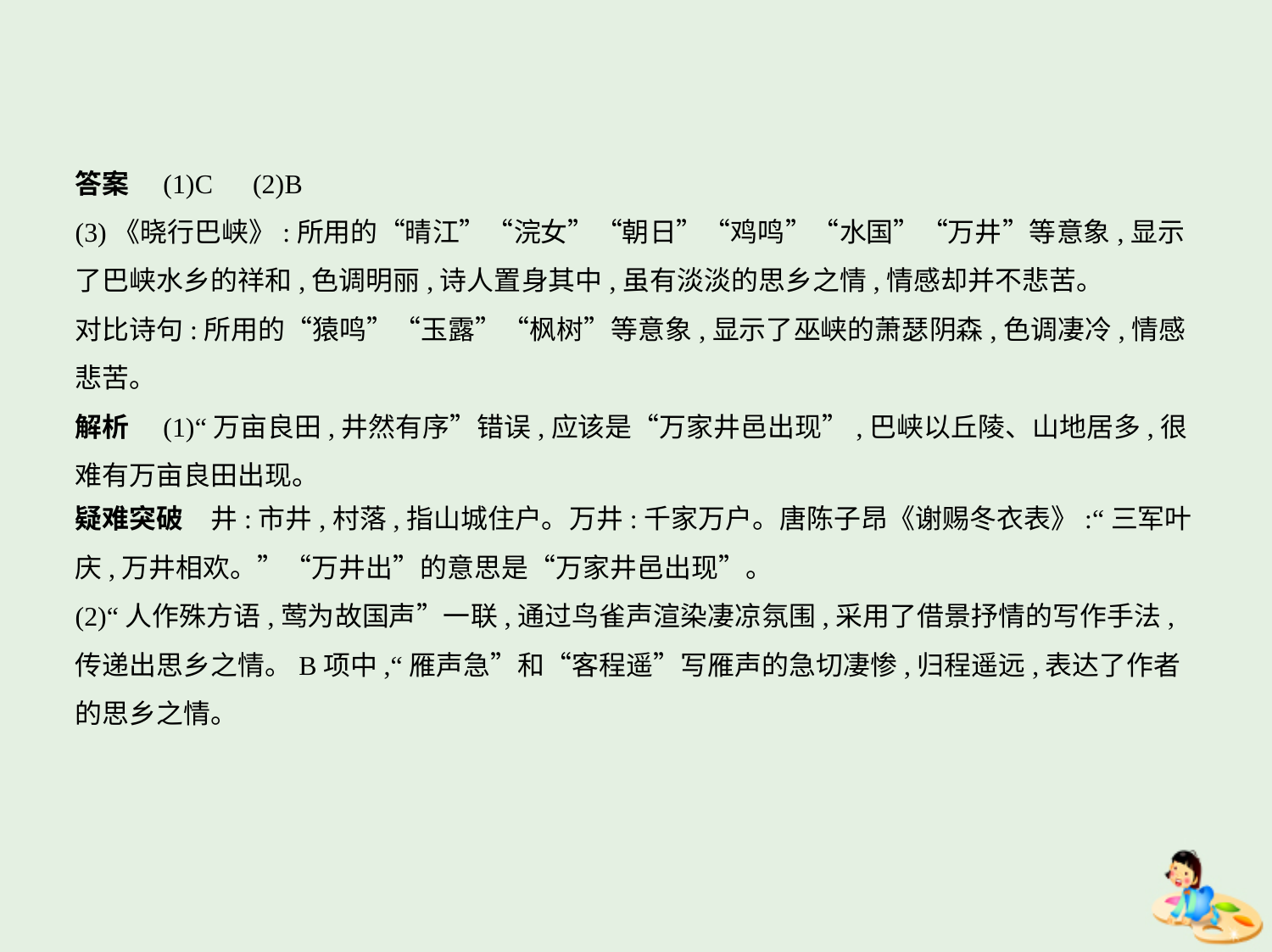

答案　(1)C　(2)B
(3)《晓行巴峡》:所用的“晴江”“浣女”“朝日”“鸡鸣”“水国”“万井”等意象,显示
了巴峡水乡的祥和,色调明丽,诗人置身其中,虽有淡淡的思乡之情,情感却并不悲苦。
对比诗句:所用的“猿鸣”“玉露”“枫树”等意象,显示了巫峡的萧瑟阴森,色调凄冷,情感
悲苦。
解析　(1)“万亩良田,井然有序”错误,应该是“万家井邑出现”,巴峡以丘陵、山地居多,很
难有万亩良田出现。
疑难突破　井:市井,村落,指山城住户。万井:千家万户。唐陈子昂《谢赐冬衣表》:“三军叶
庆,万井相欢。”“万井出”的意思是“万家井邑出现”。
(2)“人作殊方语,莺为故国声”一联,通过鸟雀声渲染凄凉氛围,采用了借景抒情的写作手法,
传递出思乡之情。B项中,“雁声急”和“客程遥”写雁声的急切凄惨,归程遥远,表达了作者
的思乡之情。